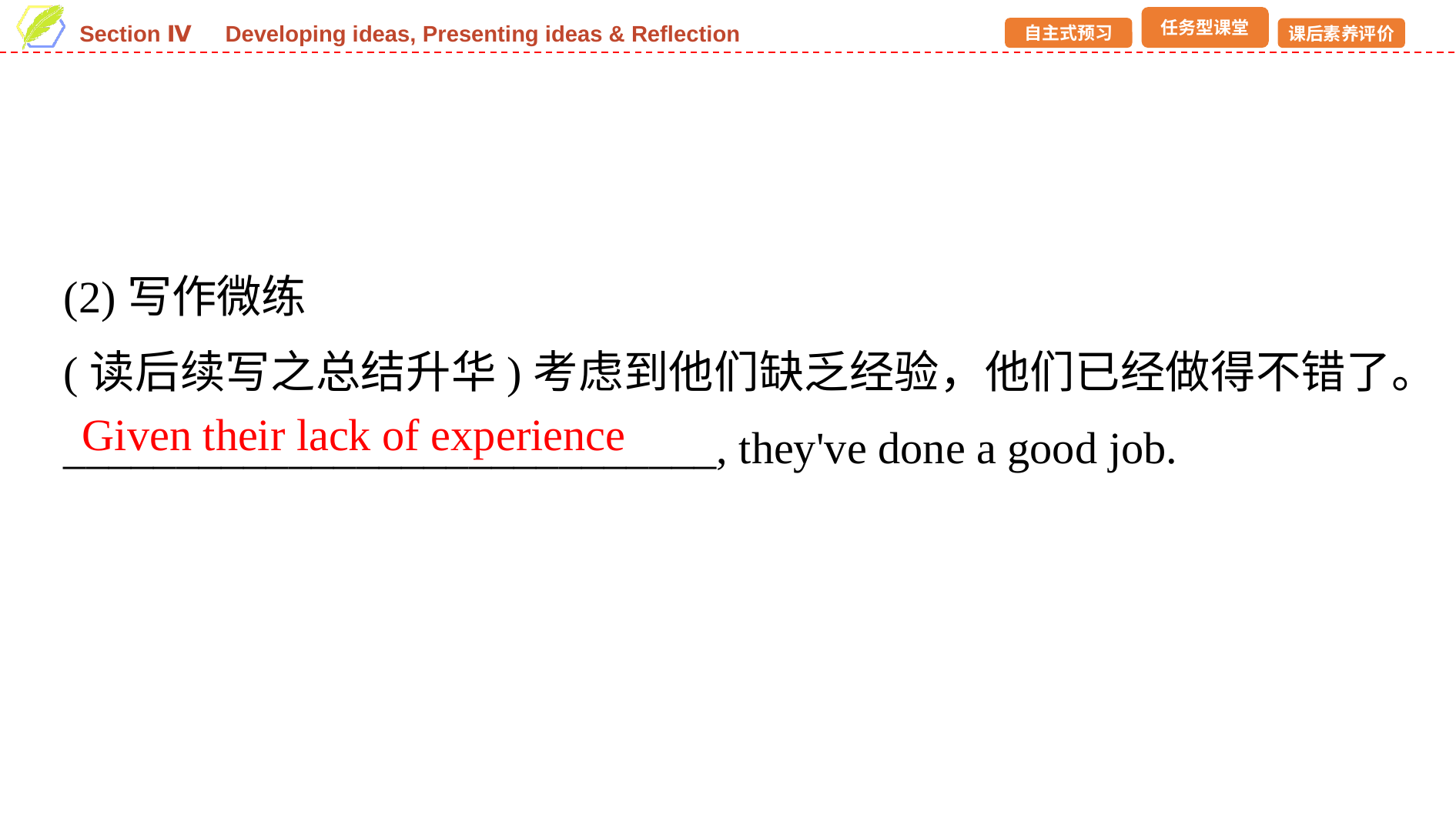

(2)写作微练
(读后续写之总结升华)考虑到他们缺乏经验，他们已经做得不错了。
_____________________________, they've done a good job.
Given their lack of experience